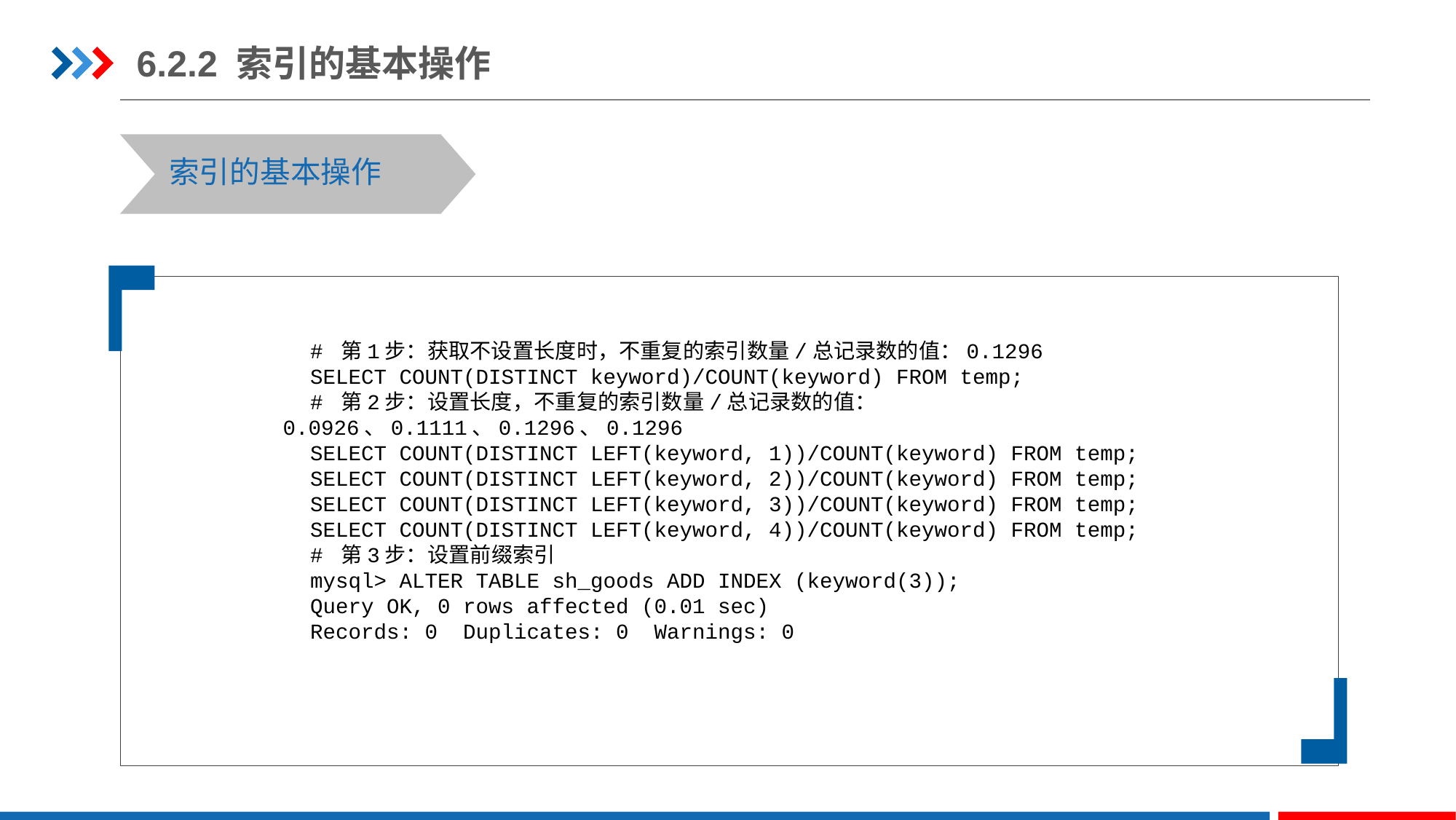

6.2.2 索引的基本操作

索引的基本操作

# 第1步：获取不设置长度时，不重复的索引数量/总记录数的值：0.1296
SELECT COUNT(DISTINCT keyword)/COUNT(keyword) FROM temp;
# 第2步：设置长度，不重复的索引数量/总记录数的值：0.0926、0.1111、0.1296、0.1296
SELECT COUNT(DISTINCT LEFT(keyword, 1))/COUNT(keyword) FROM temp;
SELECT COUNT(DISTINCT LEFT(keyword, 2))/COUNT(keyword) FROM temp;
SELECT COUNT(DISTINCT LEFT(keyword, 3))/COUNT(keyword) FROM temp;
SELECT COUNT(DISTINCT LEFT(keyword, 4))/COUNT(keyword) FROM temp;
# 第3步：设置前缀索引
mysql> ALTER TABLE sh_goods ADD INDEX (keyword(3));
Query OK, 0 rows affected (0.01 sec)
Records: 0  Duplicates: 0  Warnings: 0